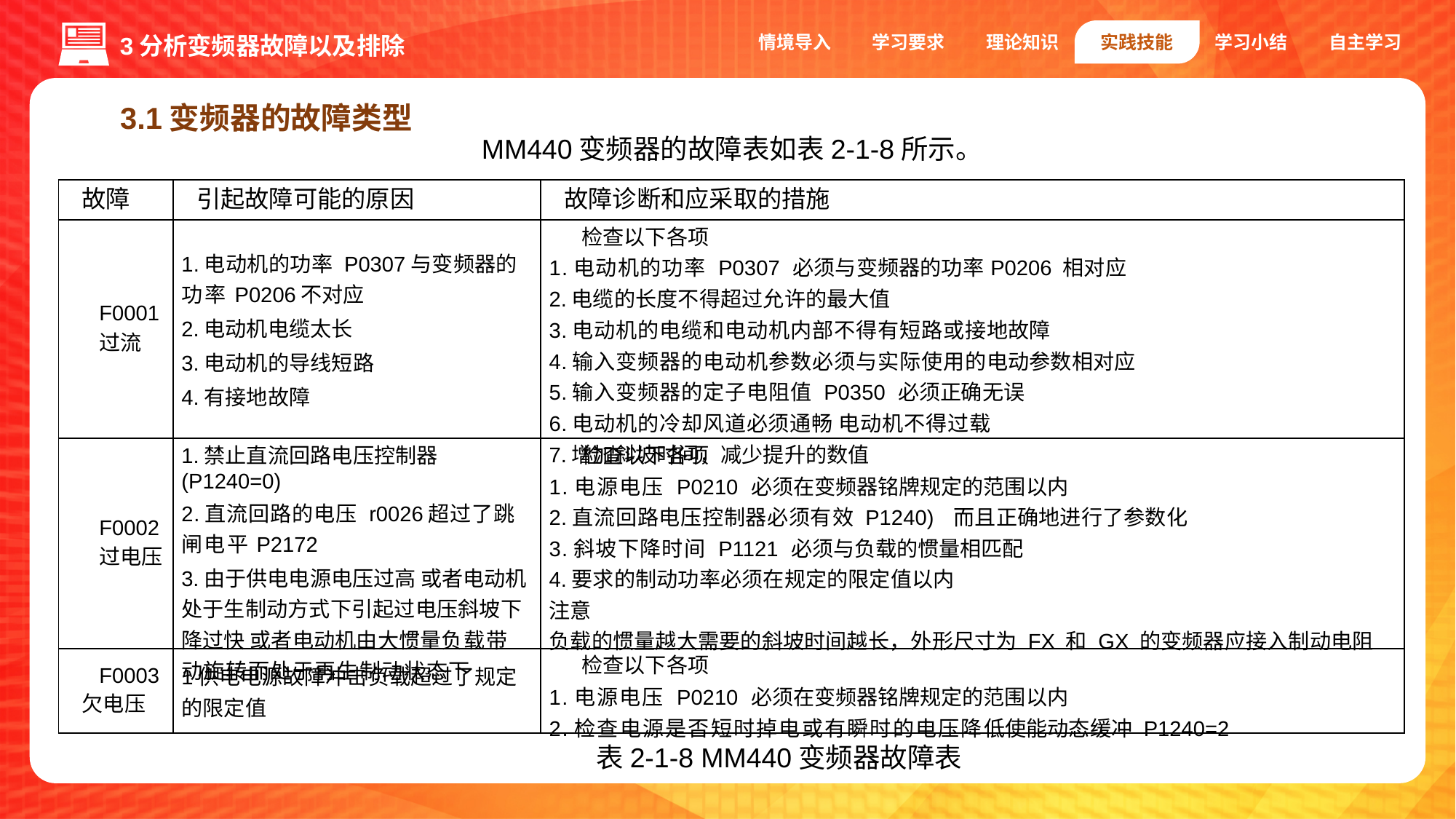

情境导入
学习要求
理论知识
实践技能
学习小结
自主学习

3分析变频器故障以及排除
3.1变频器的故障类型
MM440变频器的故障表如表2-1-8所示。
| 故障 | 引起故障可能的原因 | 故障诊断和应采取的措施 |
| --- | --- | --- |
| F0001 过流 | 1.电动机的功率 P0307与变频器的功率P0206不对应 2.电动机电缆太长 3.电动机的导线短路 4.有接地故障 | 检查以下各项 1.电动机的功率 P0307 必须与变频器的功率P0206 相对应 2.电缆的长度不得超过允许的最大值 3.电动机的电缆和电动机内部不得有短路或接地故障 4.输入变频器的电动机参数必须与实际使用的电动参数相对应 5.输入变频器的定子电阻值 P0350 必须正确无误 6.电动机的冷却风道必须通畅 电动机不得过载 7.增加斜坡时间，减少提升的数值 |
| F0002 过电压 | 1.禁止直流回路电压控制器(P1240=0) 2.直流回路的电压 r0026超过了跳闸电平P2172 3.由于供电电源电压过高 或者电动机处于生制动方式下引起过电压斜坡下降过快 或者电动机由大惯量负载带动旋转而处于再生制动状态下 | 检查以下各项 1.电源电压 P0210 必须在变频器铭牌规定的范围以内 2.直流回路电压控制器必须有效 P1240) 而且正确地进行了参数化 3.斜坡下降时间 P1121 必须与负载的惯量相匹配 4.要求的制动功率必须在规定的限定值以内 注意 负载的惯量越大需要的斜坡时间越长，外形尺寸为 FX 和 GX 的变频器应接入制动电阻 |
| F0003 欠电压 | 1供电电源故障冲击负载超过了规定的限定值 | 检查以下各项 1.电源电压 P0210 必须在变频器铭牌规定的范围以内 2.检查电源是否短时掉电或有瞬时的电压降低使能动态缓冲 P1240=2 |
表2-1-8 MM440变频器故障表